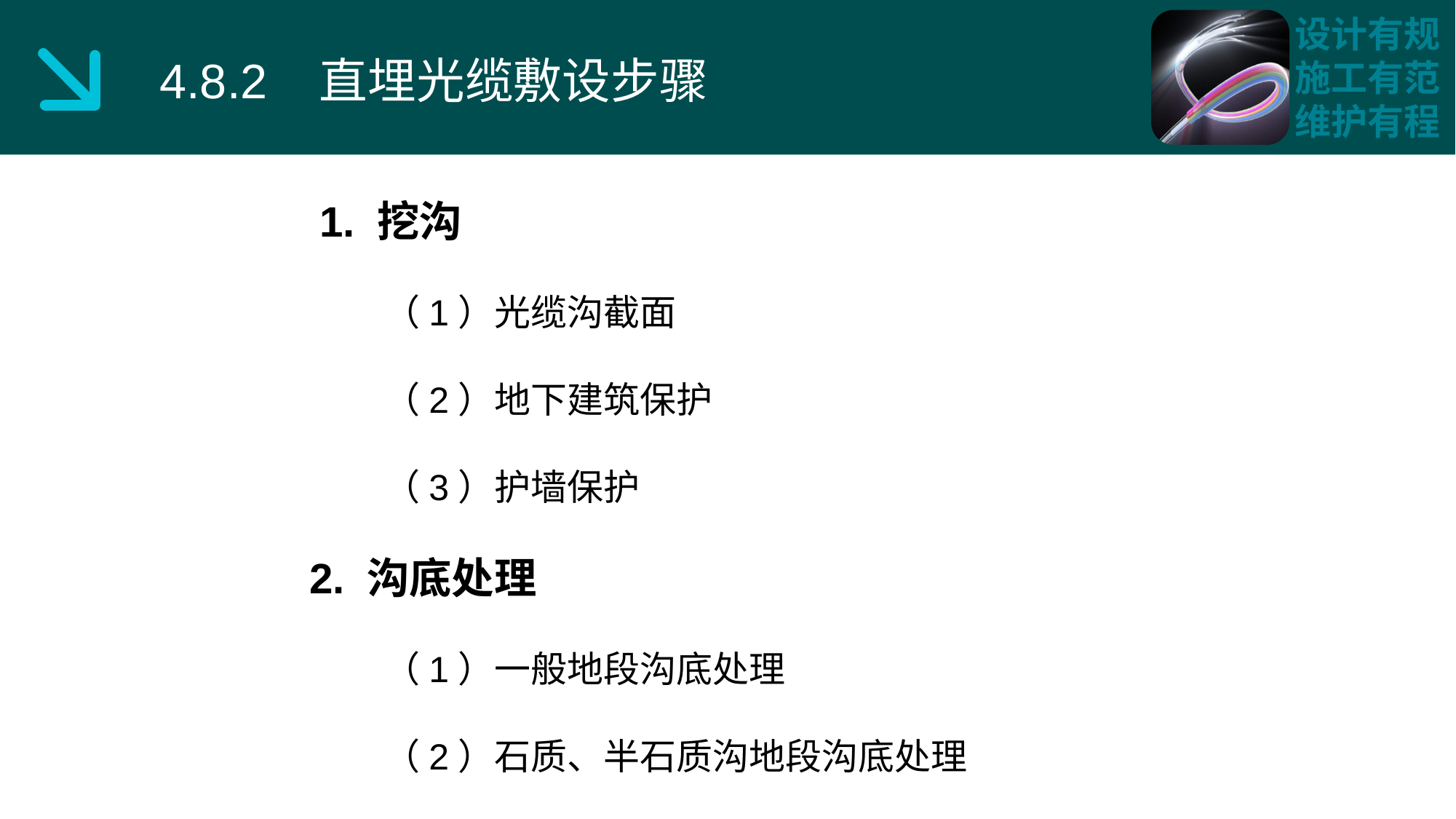

4.8.2   直埋光缆敷设步骤

 1. 挖沟

        （1）光缆沟截面

        （2）地下建筑保护

        （3）护墙保护

2. 沟底处理

        （1）一般地段沟底处理

        （2）石质、半石质沟地段沟底处理